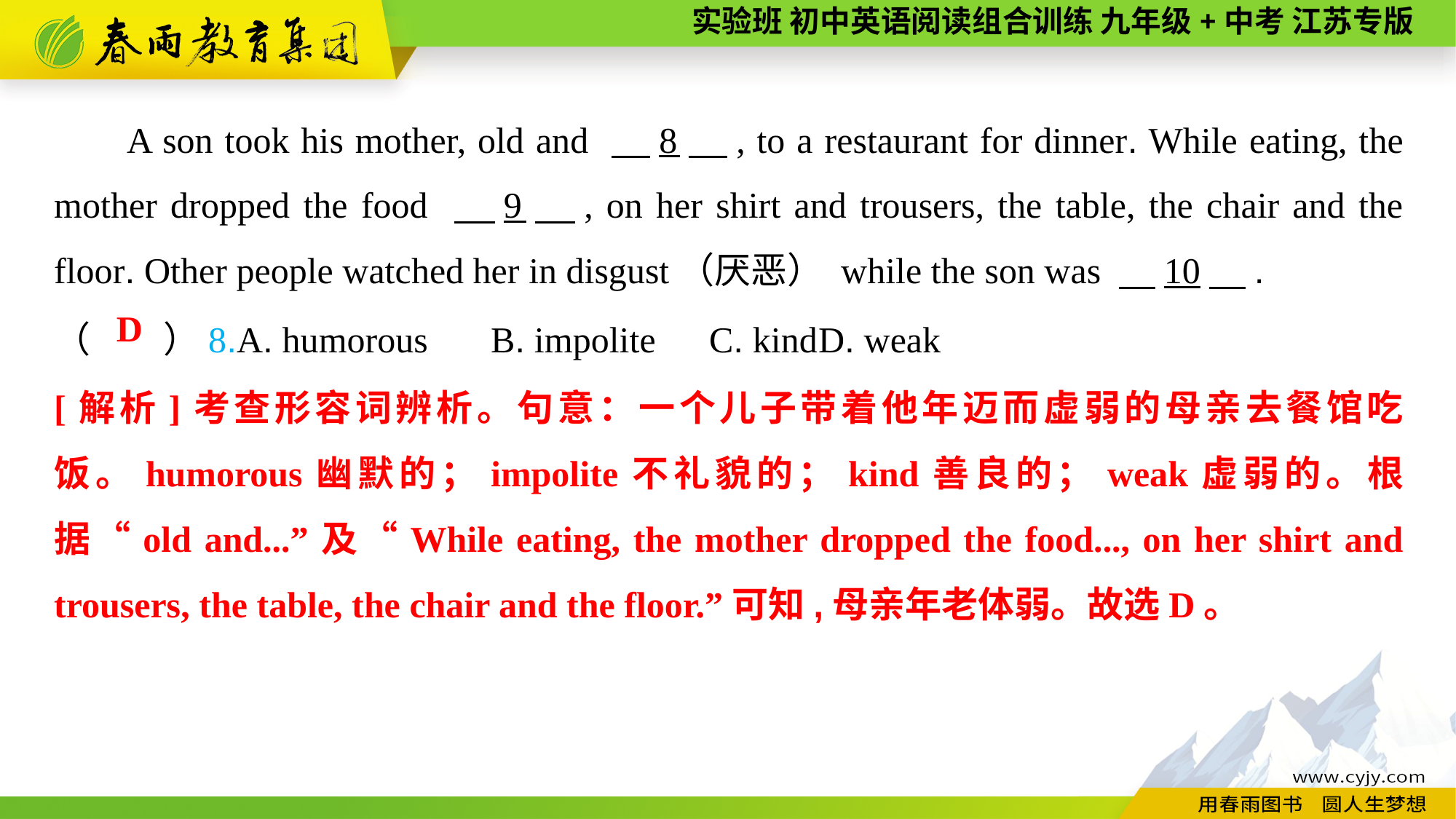

A son took his mother, old and 　8　, to a restaurant for dinner. While eating, the mother dropped the food 　9　, on her shirt and trousers, the table, the chair and the floor. Other people watched her in disgust（厌恶） while the son was 　10　.
（　　）8.A. humorous	B. impolite	C. kind	D. weak
D
[解析]考查形容词辨析。句意：一个儿子带着他年迈而虚弱的母亲去餐馆吃饭。humorous幽默的；impolite不礼貌的；kind善良的；weak虚弱的。根据“old and...”及“While eating, the mother dropped the food..., on her shirt and trousers, the table, the chair and the floor.”可知,母亲年老体弱。故选D。